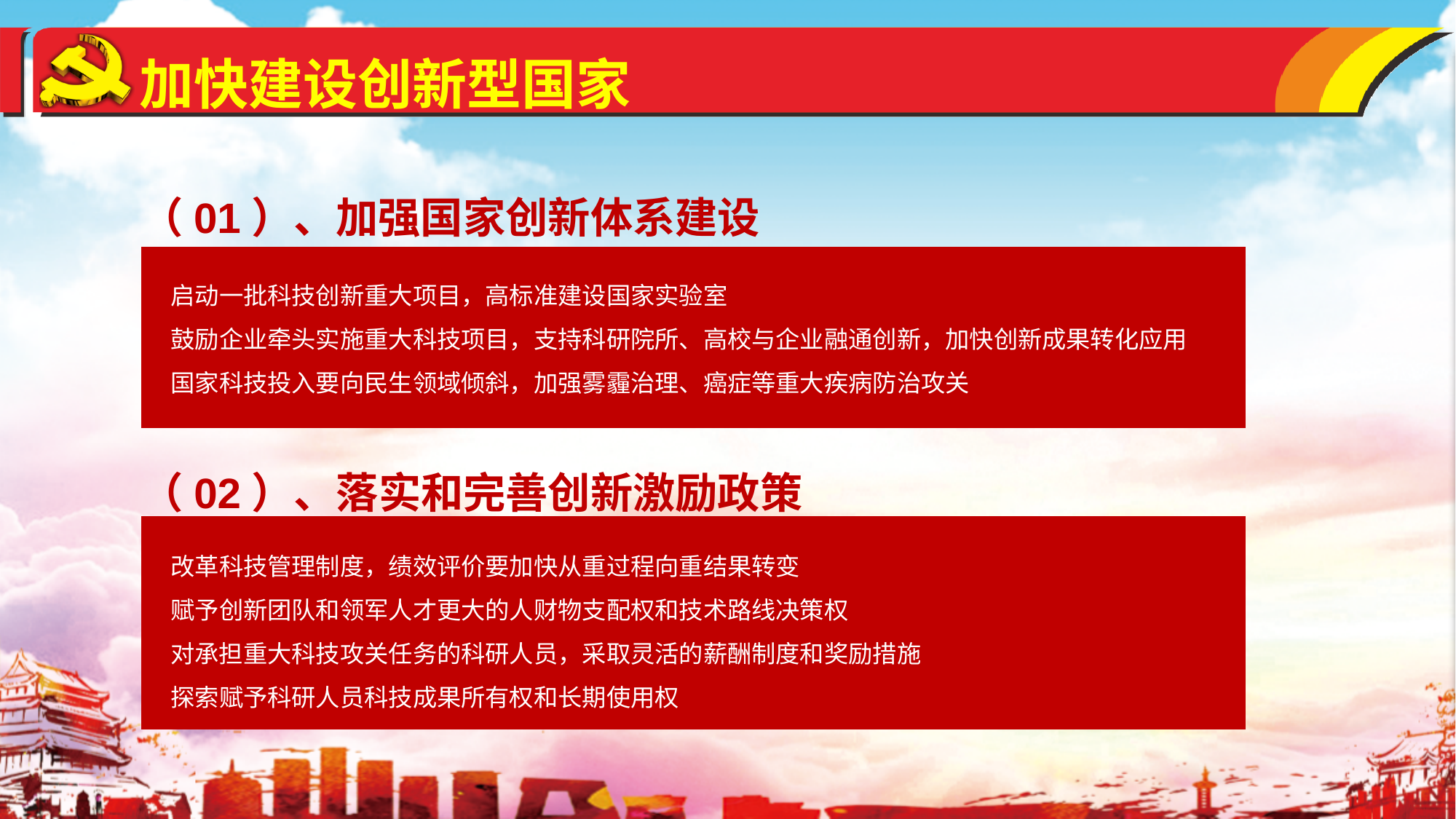

加快建设创新型国家
（01）、加强国家创新体系建设

启动一批科技创新重大项目，高标准建设国家实验室
鼓励企业牵头实施重大科技项目，支持科研院所、高校与企业融通创新，加快创新成果转化应用
国家科技投入要向民生领域倾斜，加强雾霾治理、癌症等重大疾病防治攻关
（02）、落实和完善创新激励政策

改革科技管理制度，绩效评价要加快从重过程向重结果转变
赋予创新团队和领军人才更大的人财物支配权和技术路线决策权
对承担重大科技攻关任务的科研人员，采取灵活的薪酬制度和奖励措施
探索赋予科研人员科技成果所有权和长期使用权